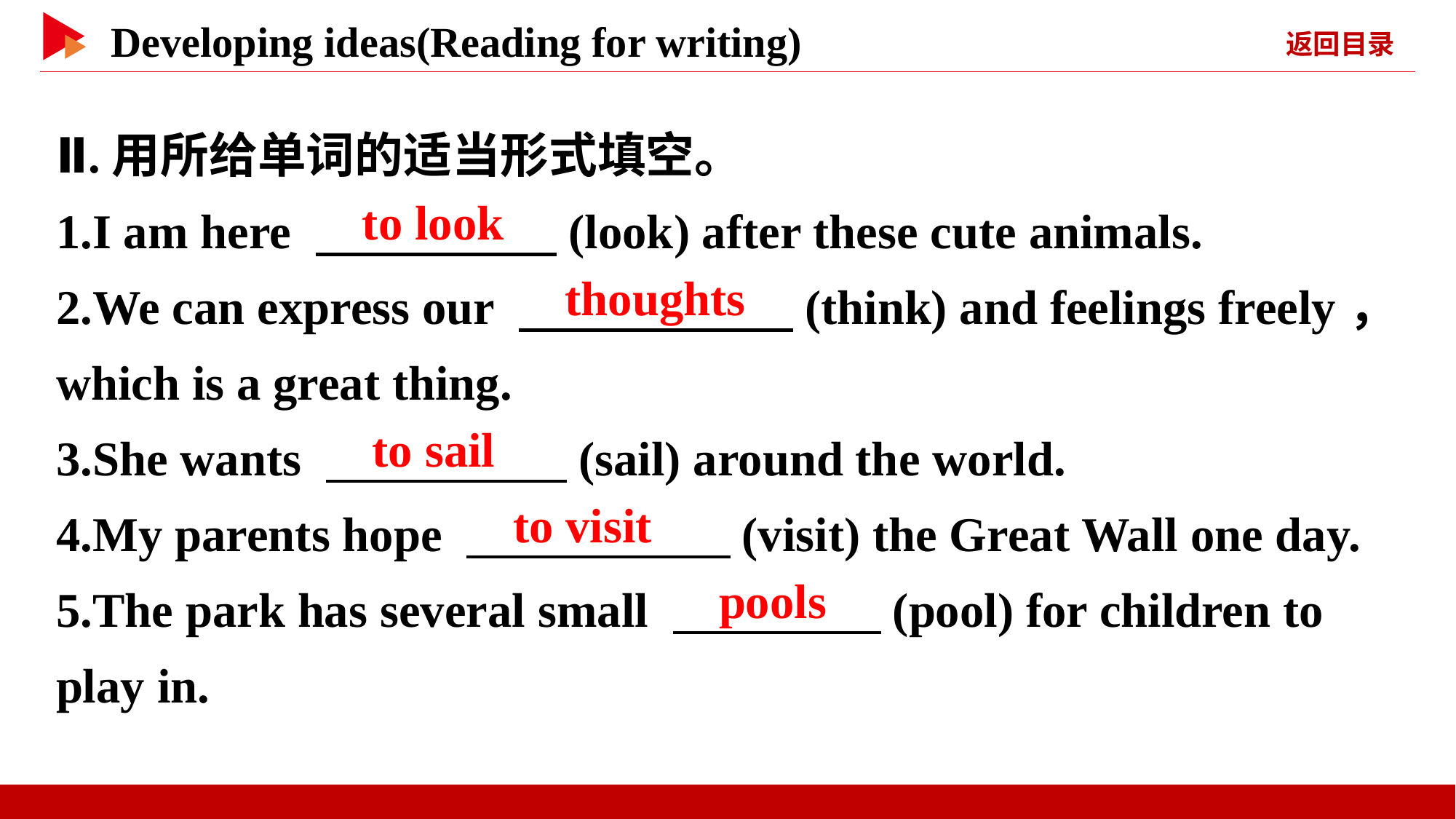

Ⅱ.用所给单词的适当形式填空。
1.I am here 　             　(look) after these cute animals.
2.We can express our 　                　(think) and feelings freely， which is a great thing.
3.She wants 　             　(sail) around the world.
4.My parents hope 　               　(visit) the Great Wall one day.
5.The park has several small 　          　(pool) for children to play in.
　to look
　thoughts
　to sail
　to visit
　pools